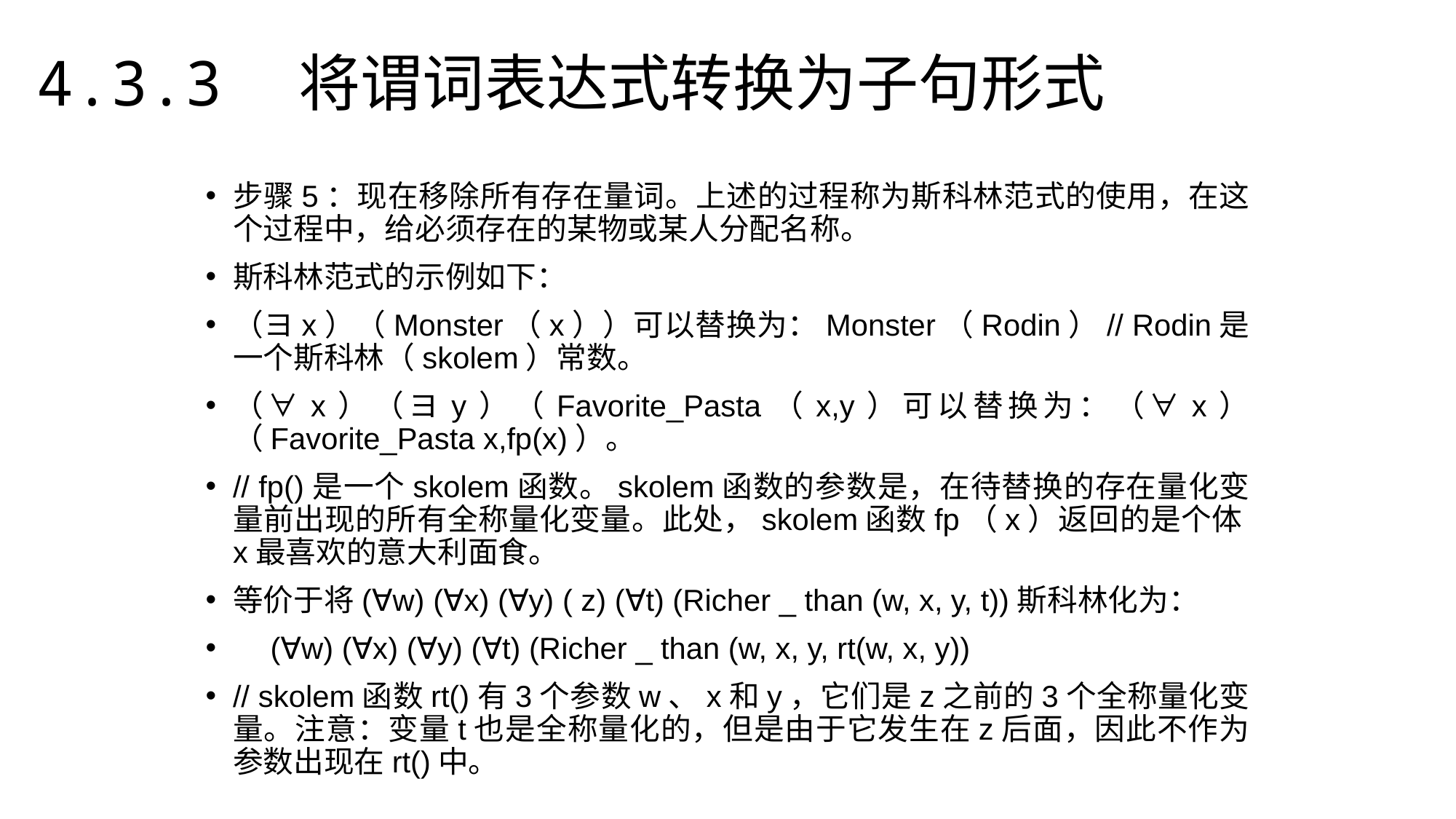

4.3.3　将谓词表达式转换为子句形式

步骤5：现在移除所有存在量词。上述的过程称为斯科林范式的使用，在这个过程中，给必须存在的某物或某人分配名称。
斯科林范式的示例如下：
（ヨx）（Monster（x））可以替换为：Monster（Rodin）// Rodin是一个斯科林（skolem）常数。
（∀x）（ヨy）（Favorite_Pasta（x,y）可以替换为：（∀x）（Favorite_Pasta x,fp(x)）。
// fp()是一个skolem函数。skolem函数的参数是，在待替换的存在量化变量前出现的所有全称量化变量。此处，skolem函数fp（x）返回的是个体x最喜欢的意大利面食。
等价于将(∀w) (∀x) (∀y) ( z) (∀t) (Richer _ than (w, x, y, t))斯科林化为：
　(∀w) (∀x) (∀y) (∀t) (Richer _ than (w, x, y, rt(w, x, y))
// skolem函数rt()有3个参数w、x和y，它们是z之前的3个全称量化变量。注意：变量t也是全称量化的，但是由于它发生在z后面，因此不作为参数出现在rt()中。